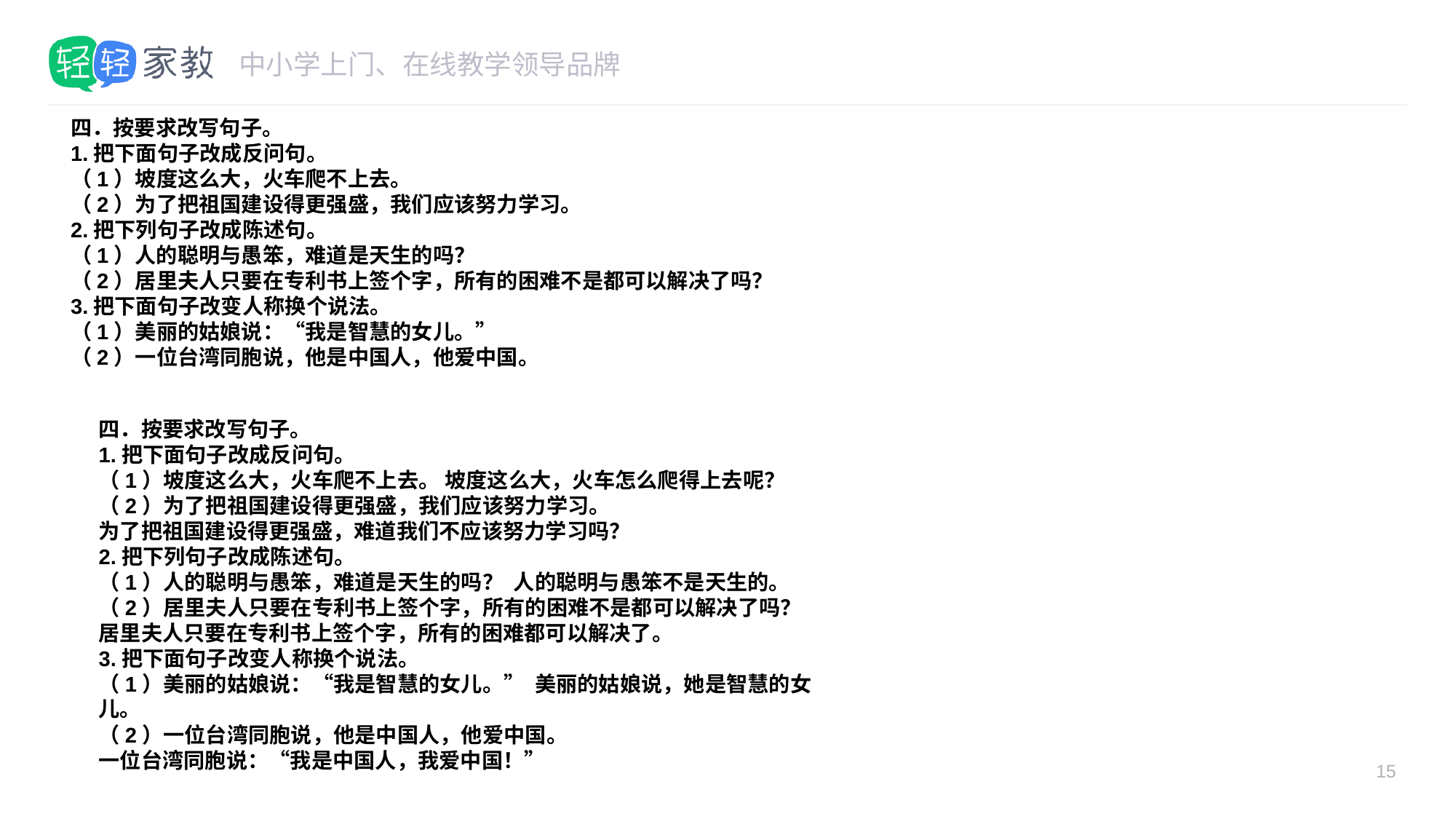

#
四．按要求改写句子。
1.把下面句子改成反问句。
（1）坡度这么大，火车爬不上去。
（2）为了把祖国建设得更强盛，我们应该努力学习。
2.把下列句子改成陈述句。
（1）人的聪明与愚笨，难道是天生的吗？
（2）居里夫人只要在专利书上签个字，所有的困难不是都可以解决了吗？
3.把下面句子改变人称换个说法。
（1）美丽的姑娘说：“我是智慧的女儿。”
（2）一位台湾同胞说，他是中国人，他爱中国。

四．按要求改写句子。
1.把下面句子改成反问句。
（1）坡度这么大，火车爬不上去。 坡度这么大，火车怎么爬得上去呢？
（2）为了把祖国建设得更强盛，我们应该努力学习。
为了把祖国建设得更强盛，难道我们不应该努力学习吗？
2.把下列句子改成陈述句。
（1）人的聪明与愚笨，难道是天生的吗？  人的聪明与愚笨不是天生的。
（2）居里夫人只要在专利书上签个字，所有的困难不是都可以解决了吗？
居里夫人只要在专利书上签个字，所有的困难都可以解决了。
3.把下面句子改变人称换个说法。
（1）美丽的姑娘说：“我是智慧的女儿。”  美丽的姑娘说，她是智慧的女儿。
（2）一位台湾同胞说，他是中国人，他爱中国。
一位台湾同胞说：“我是中国人，我爱中国！”

15